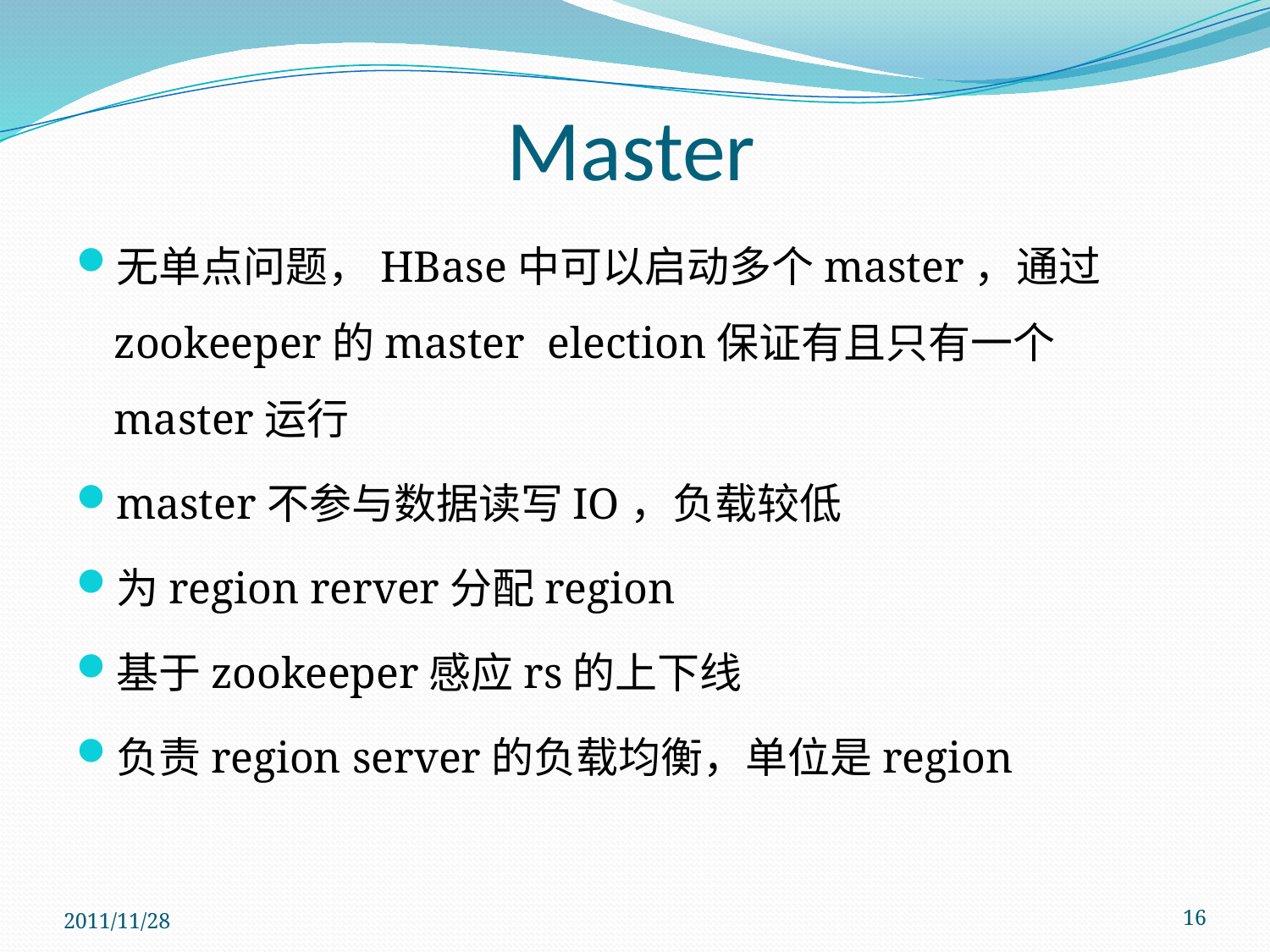

Master
无单点问题，HBase中可以启动多个master，通过zookeeper的master  election保证有且只有一个master运行
master不参与数据读写IO，负载较低
为region rerver分配region
基于zookeeper感应rs的上下线
负责region server的负载均衡，单位是region
2011/11/28
16